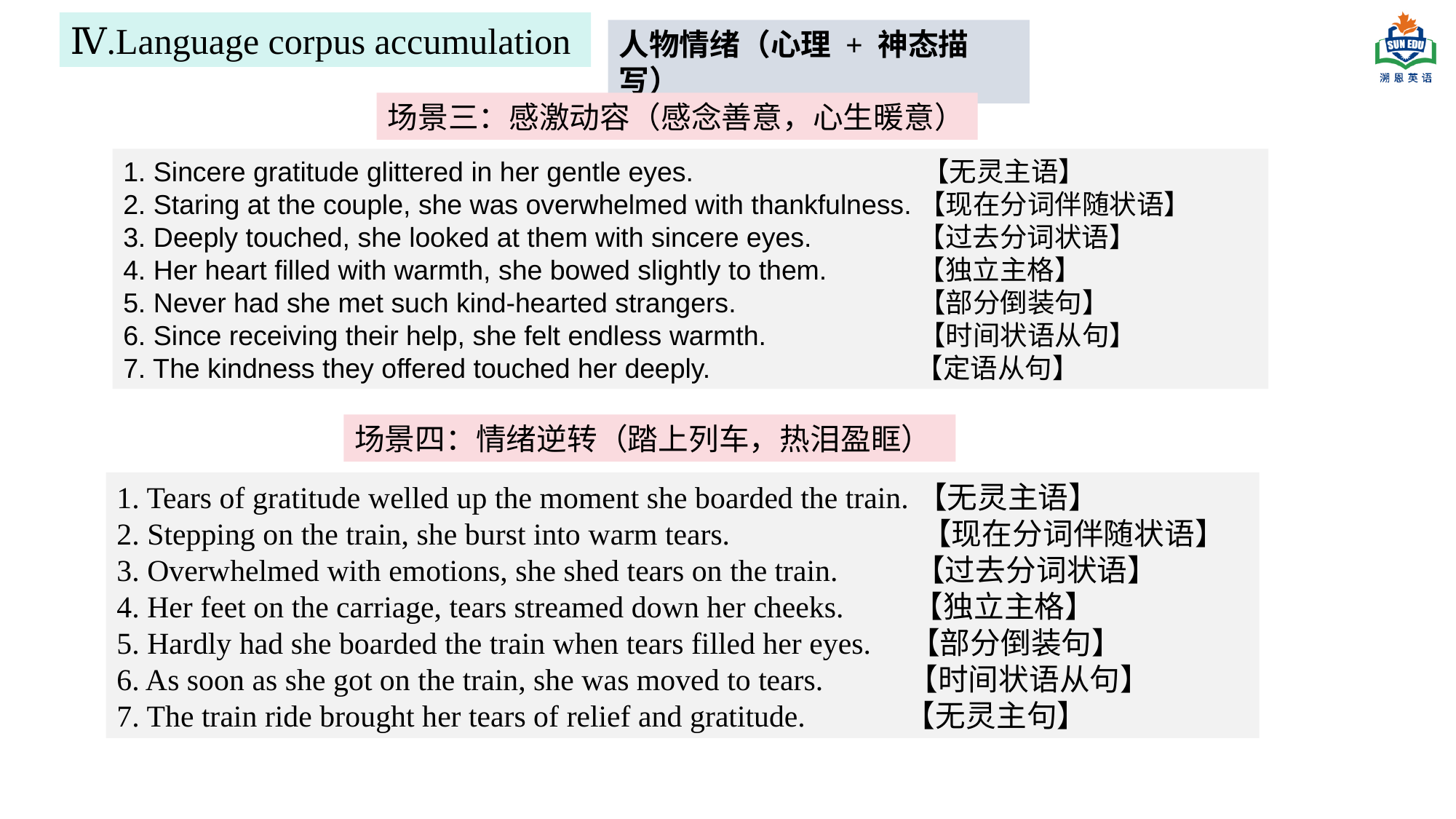

Ⅳ.Language corpus accumulation
人物情绪（心理 + 神态描写）
场景三：感激动容（感念善意，心生暖意）
1. Sincere gratitude glittered in her gentle eyes.                             【无灵主语】
2. Staring at the couple, she was overwhelmed with thankfulness.【现在分词伴随状语】
3. Deeply touched, she looked at them with sincere eyes.             【过去分词状语】
4. Her heart filled with warmth, she bowed slightly to them.           【独立主格】
5. Never had she met such kind-hearted strangers.                       【部分倒装句】
6. Since receiving their help, she felt endless warmth.                   【时间状语从句】
7. The kindness they offered touched her deeply.                          【定语从句】
场景四：情绪逆转（踏上列车，热泪盈眶）
1. Tears of gratitude welled up the moment she boarded the train.【无灵主语】
2. Stepping on the train, she burst into warm tears.                        【现在分词伴随状语】
3. Overwhelmed with emotions, she shed tears on the train.         【过去分词状语】
4. Her feet on the carriage, tears streamed down her cheeks.        【独立主格】
5. Hardly had she boarded the train when tears filled her eyes.    【部分倒装句】
6. As soon as she got on the train, she was moved to tears.          【时间状语从句】
7. The train ride brought her tears of relief and gratitude.            【无灵主句】